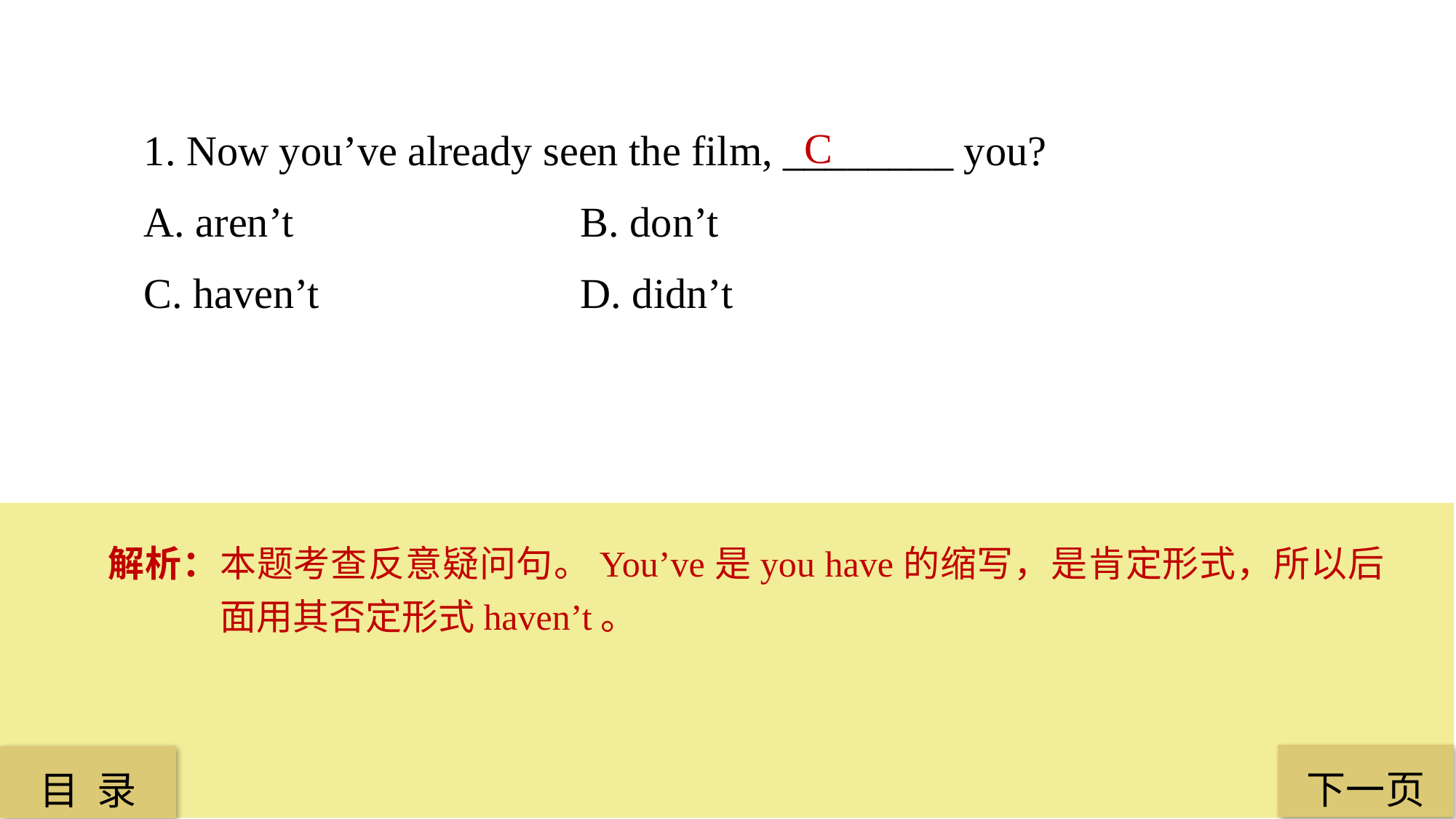

1. Now you’ve already seen the film, ________ you?
A. aren’t 			B. don’t
C. haven’t 			D. didn’t
C
解析：本题考查反意疑问句。You’ve是you have的缩写，是肯定形式，所以后面用其否定形式haven’t。